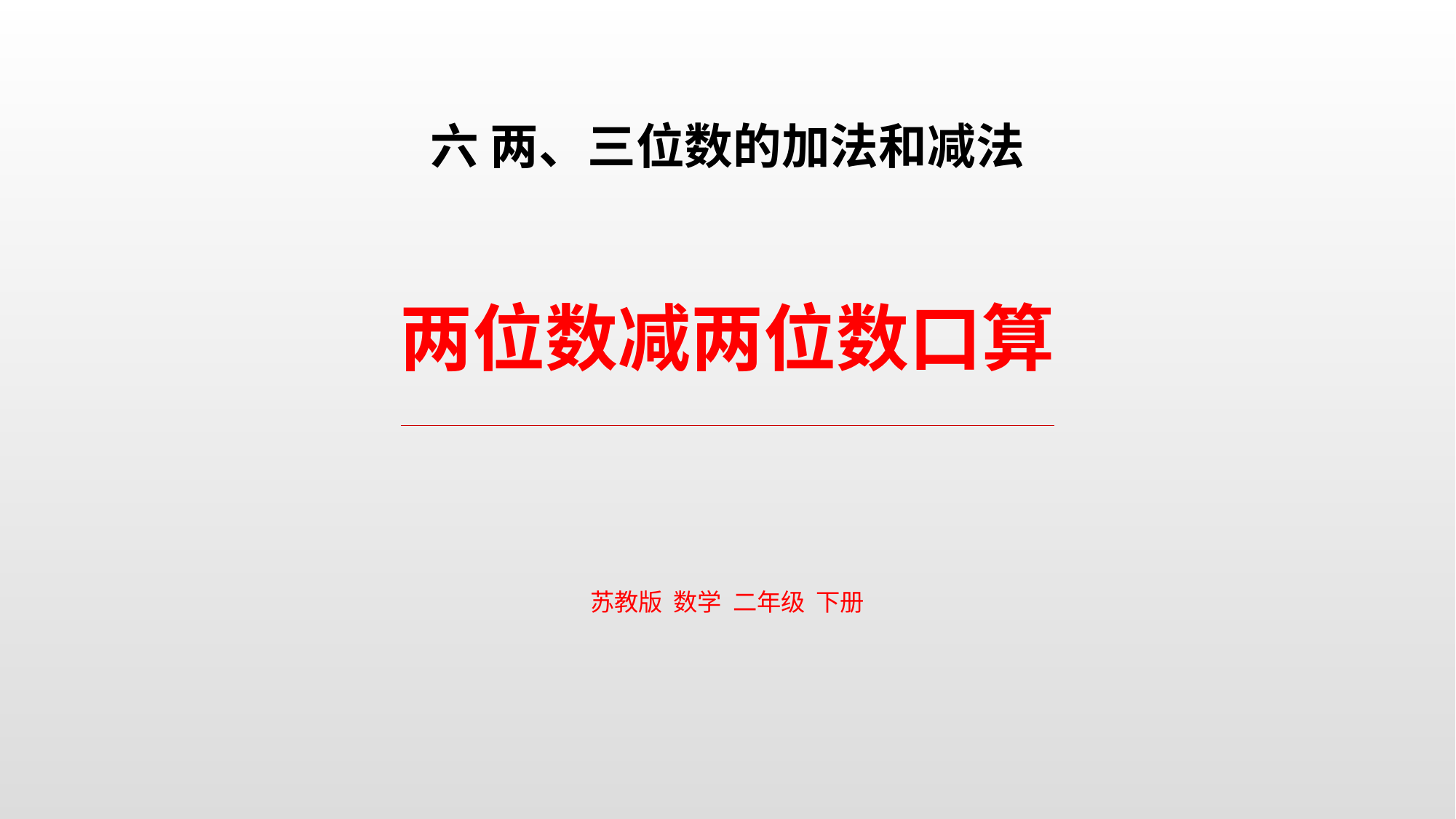

六 两、三位数的加法和减法
两位数减两位数口算
苏教版  数学  二年级  下册